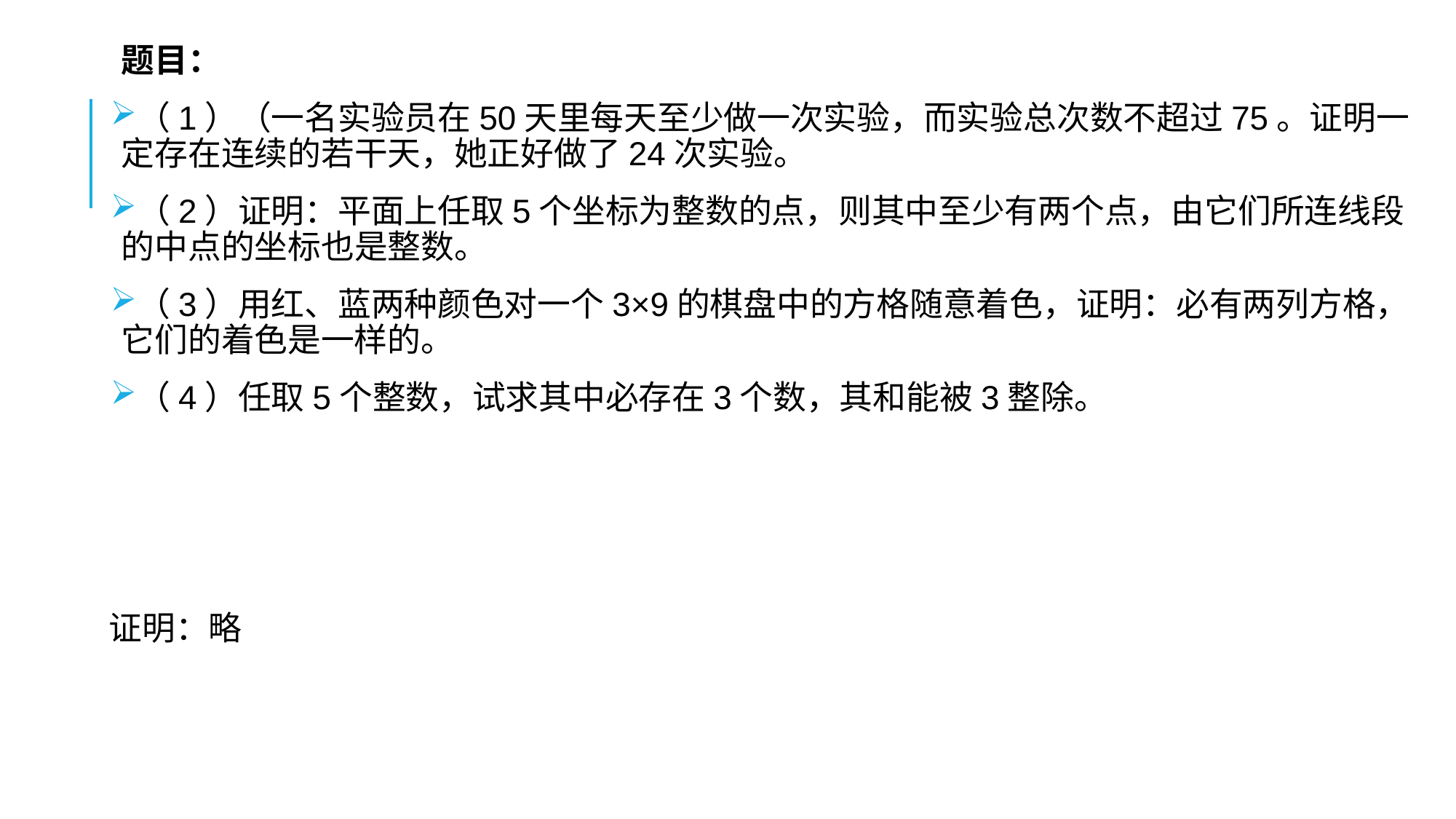

题目：
（1）（一名实验员在50天里每天至少做一次实验，而实验总次数不超过75。证明一定存在连续的若干天，她正好做了24次实验。
（2）证明：平面上任取5个坐标为整数的点，则其中至少有两个点，由它们所连线段的中点的坐标也是整数。
（3）用红、蓝两种颜色对一个3×9的棋盘中的方格随意着色，证明：必有两列方格，它们的着色是一样的。
（4）任取5个整数，试求其中必存在3个数，其和能被3整除。

证明：略